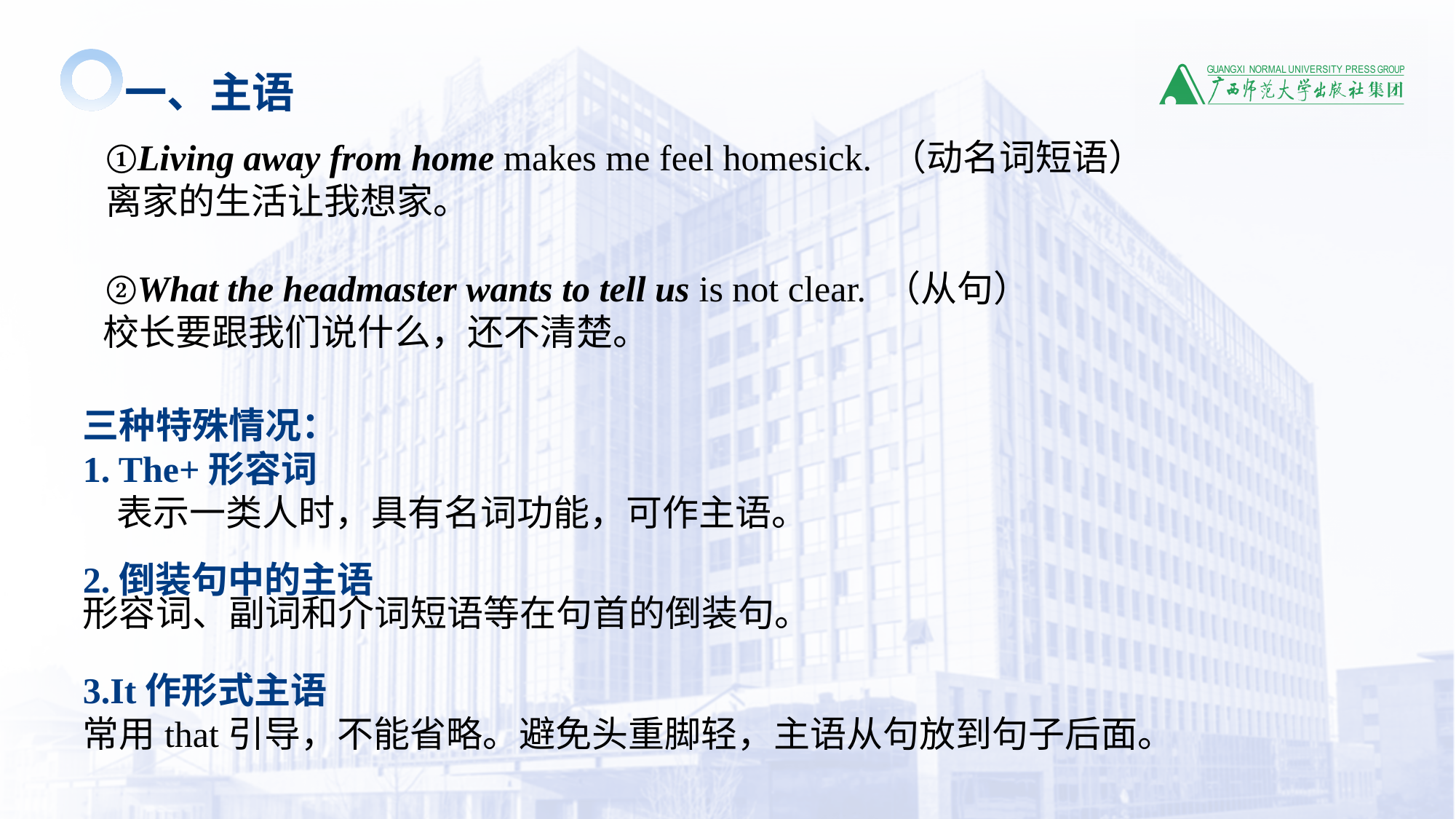

一、主语

①Living away from home makes me feel homesick. （动名词短语）
离家的生活让我想家。

②What the headmaster wants to tell us is not clear. （从句）
校长要跟我们说什么，还不清楚。

三种特殊情况：
1. The+形容词
     表示一类人时，具有名词功能，可作主语。

2.倒装句中的主语
形容词、副词和介词短语等在句首的倒装句。

3.It作形式主语
常用that引导，不能省略。避免头重脚轻，主语从句放到句子后面。